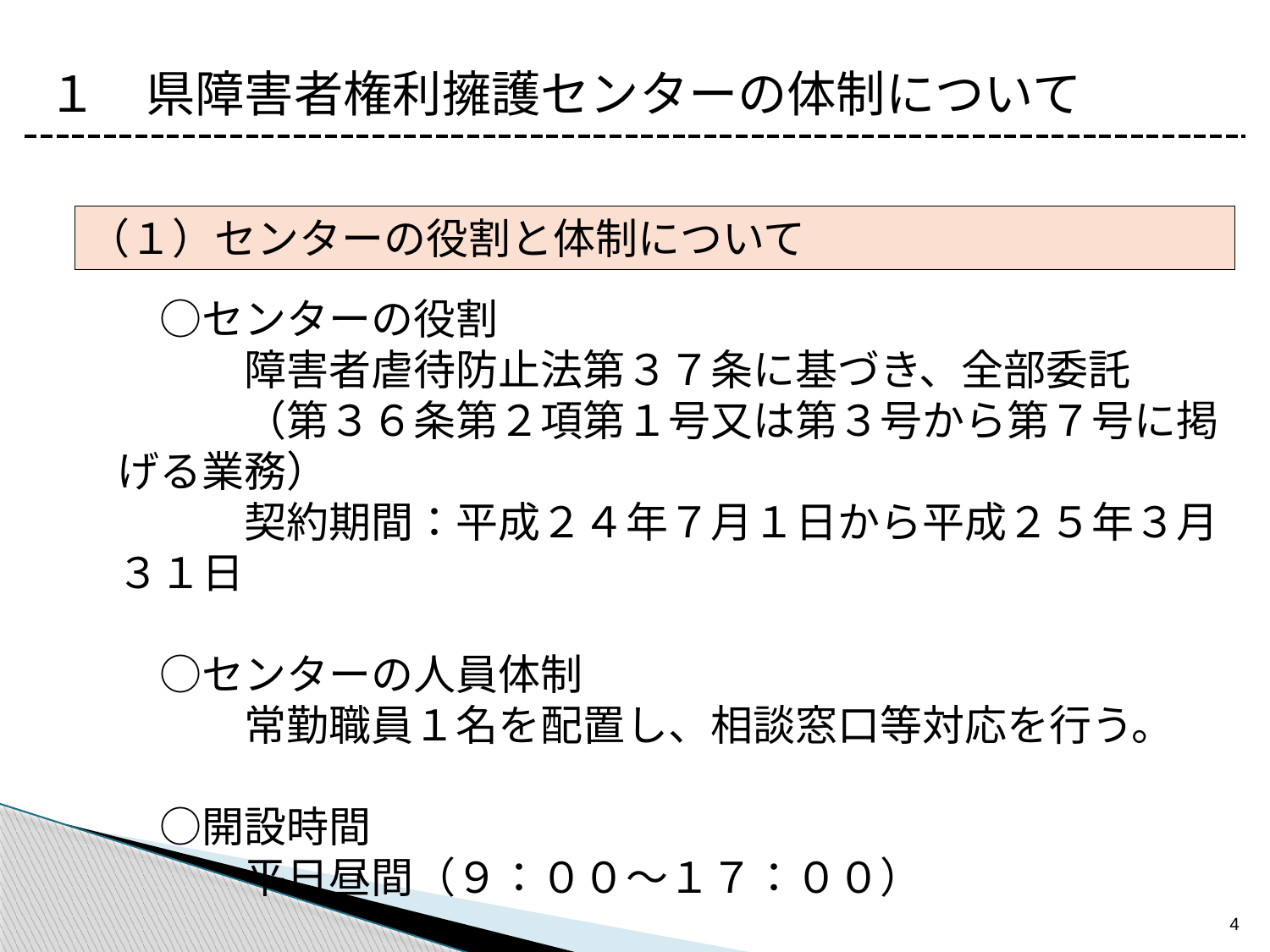

１　県障害者権利擁護センターの体制について
（１）センターの役割と体制について
　○センターの役割
　　　障害者虐待防止法第３７条に基づき、全部委託
　　　（第３６条第２項第１号又は第３号から第７号に掲げる業務）
　　　契約期間：平成２４年７月１日から平成２５年３月３１日

　○センターの人員体制
　　　常勤職員１名を配置し、相談窓口等対応を行う。

　○開設時間
　　　平日昼間（９：００～１７：００）
4